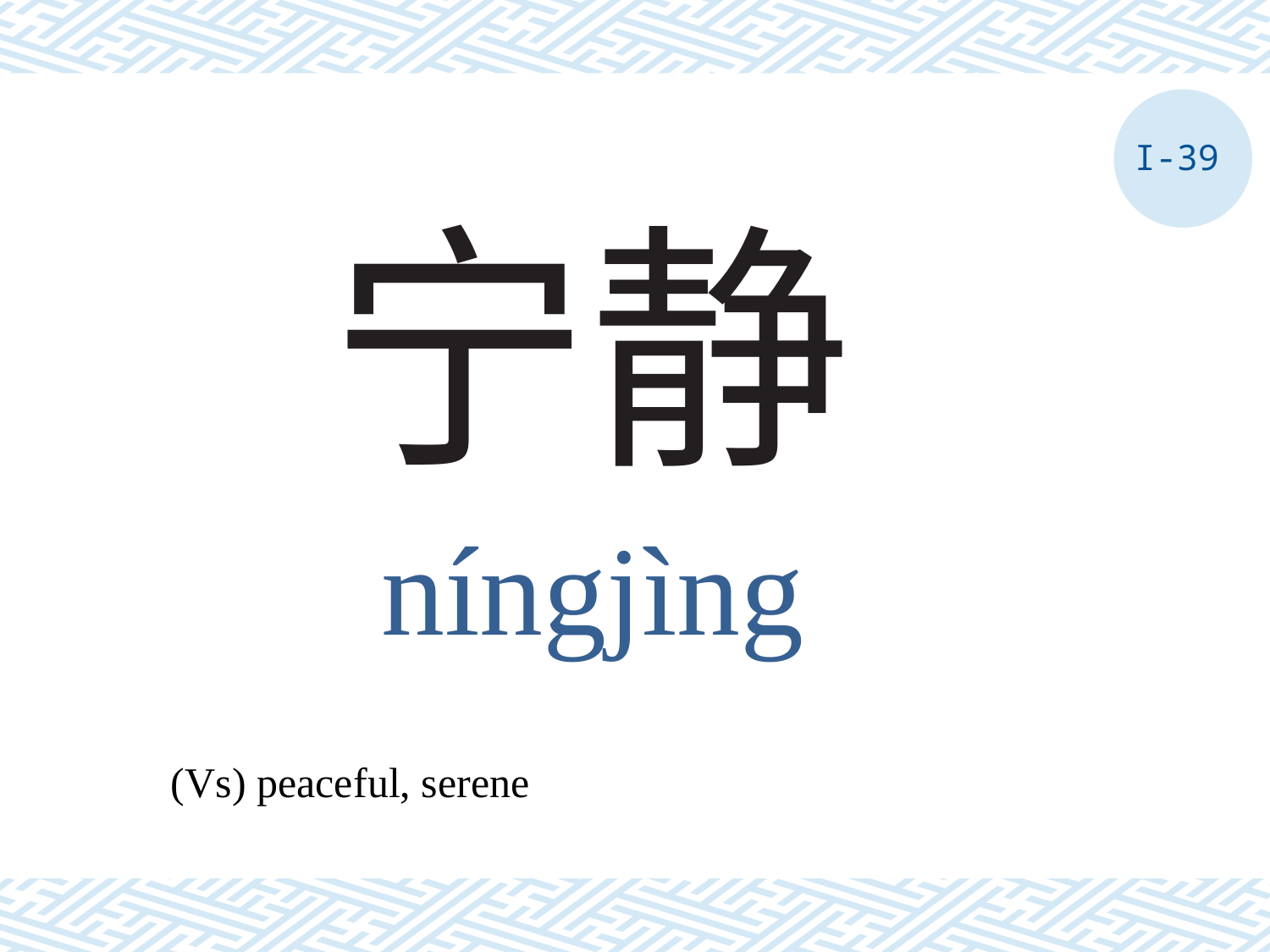

I-39
# 宁静
níngjìng
(Vs) peaceful, serene